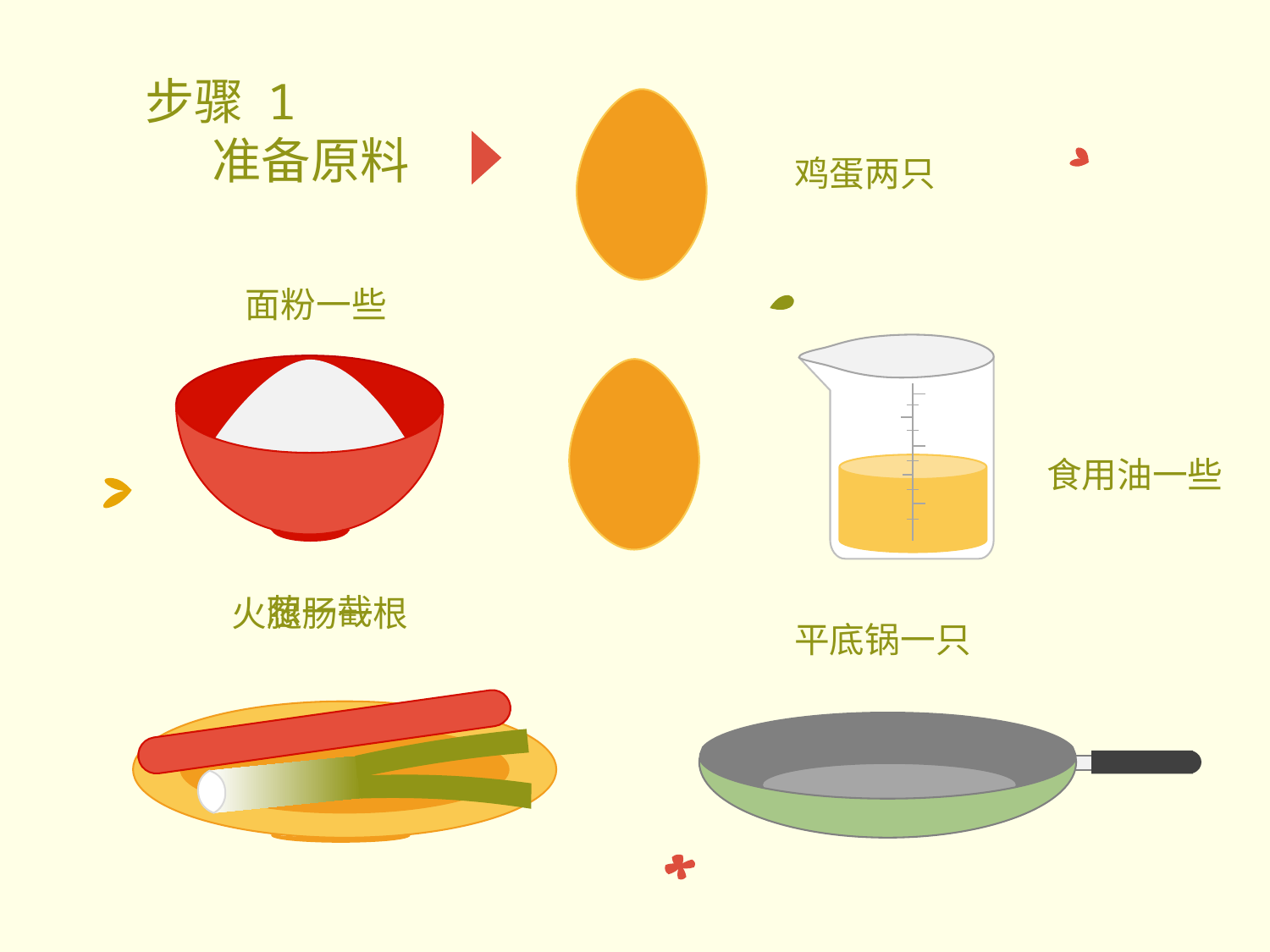

步骤 1
     准备原料

鸡蛋两只

面粉一些

食用油一些

葱一截
火腿肠一根
平底锅一只